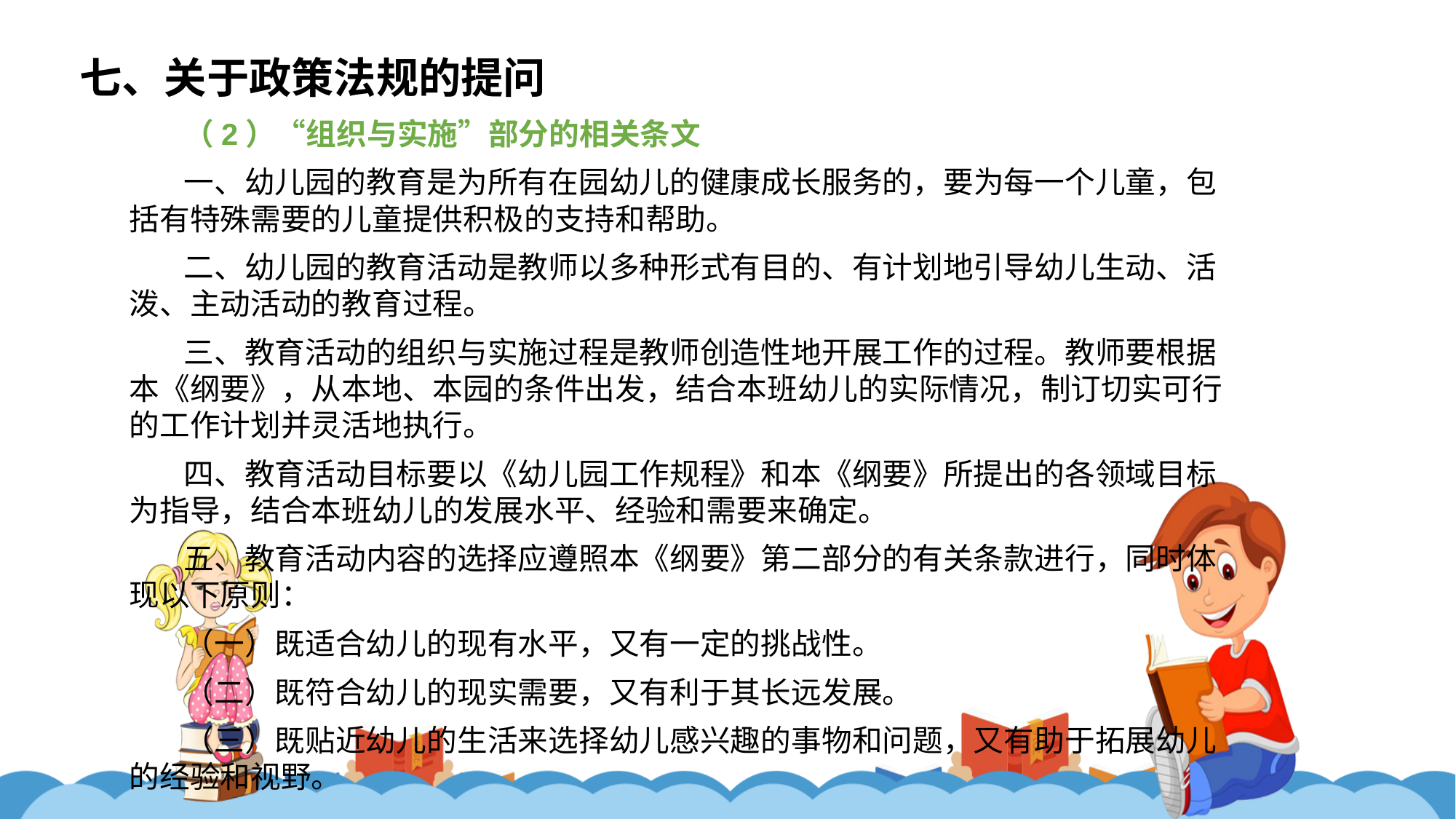

七、关于政策法规的提问
（2）“组织与实施”部分的相关条文
一、幼儿园的教育是为所有在园幼儿的健康成长服务的，要为每一个儿童，包括有特殊需要的儿童提供积极的支持和帮助。
二、幼儿园的教育活动是教师以多种形式有目的、有计划地引导幼儿生动、活泼、主动活动的教育过程。
三、教育活动的组织与实施过程是教师创造性地开展工作的过程。教师要根据本《纲要》，从本地、本园的条件出发，结合本班幼儿的实际情况，制订切实可行的工作计划并灵活地执行。
四、教育活动目标要以《幼儿园工作规程》和本《纲要》所提出的各领域目标为指导，结合本班幼儿的发展水平、经验和需要来确定。
五、教育活动内容的选择应遵照本《纲要》第二部分的有关条款进行，同时体现以下原则：
（一）既适合幼儿的现有水平，又有一定的挑战性。
（二）既符合幼儿的现实需要，又有利于其长远发展。
（三）既贴近幼儿的生活来选择幼儿感兴趣的事物和问题，又有助于拓展幼儿的经验和视野。